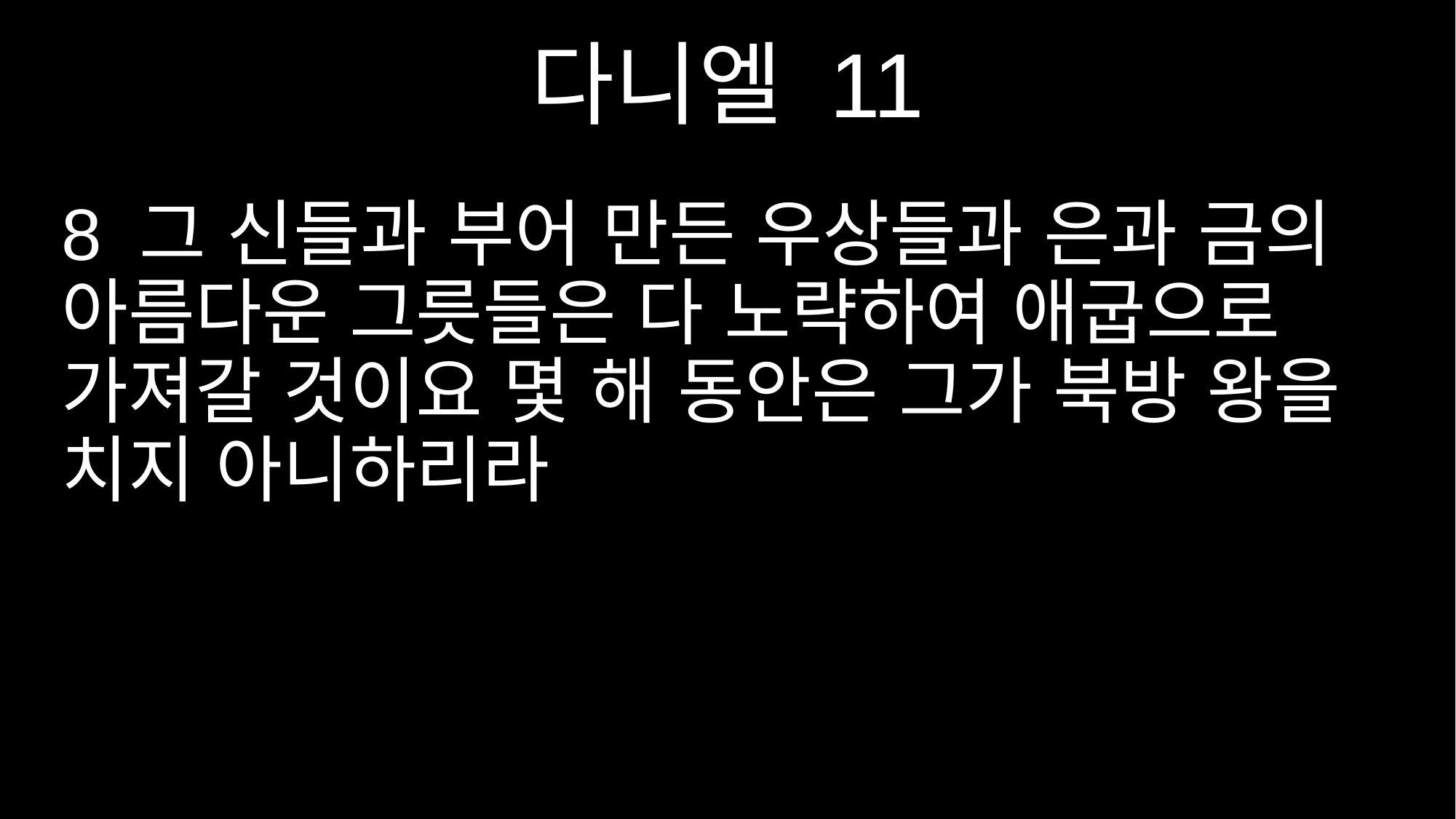

다니엘 11
8 그 신들과 부어 만든 우상들과 은과 금의 아름다운 그릇들은 다 노략하여 애굽으로 가져갈 것이요 몇 해 동안은 그가 북방 왕을 치지 아니하리라